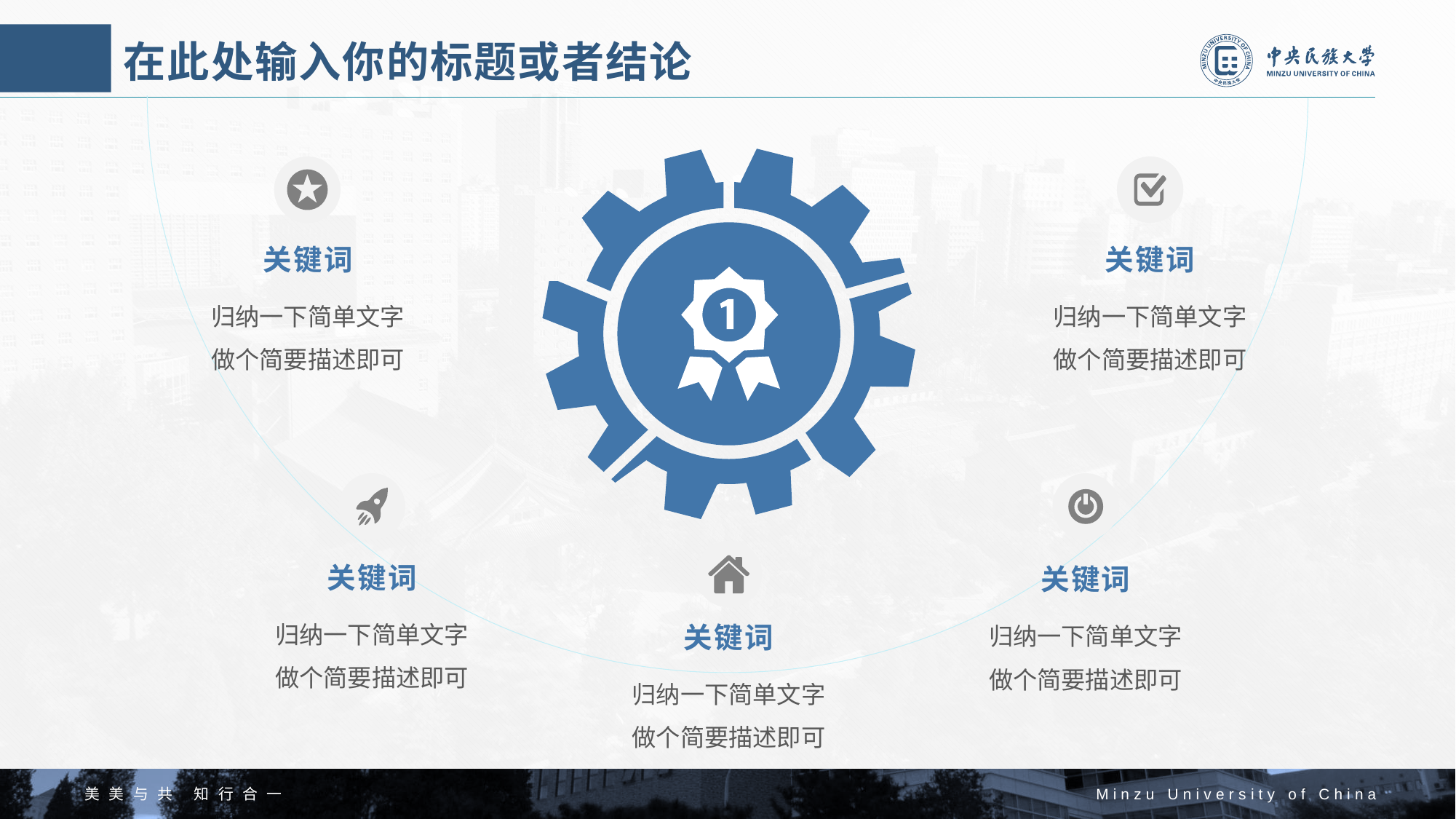

# 在此处输入你的标题或者结论

关键词
归纳一下简单文字
做个简要描述即可
关键词
归纳一下简单文字
做个简要描述即可

关键词
归纳一下简单文字
做个简要描述即可
关键词
归纳一下简单文字
做个简要描述即可
关键词
归纳一下简单文字
做个简要描述即可